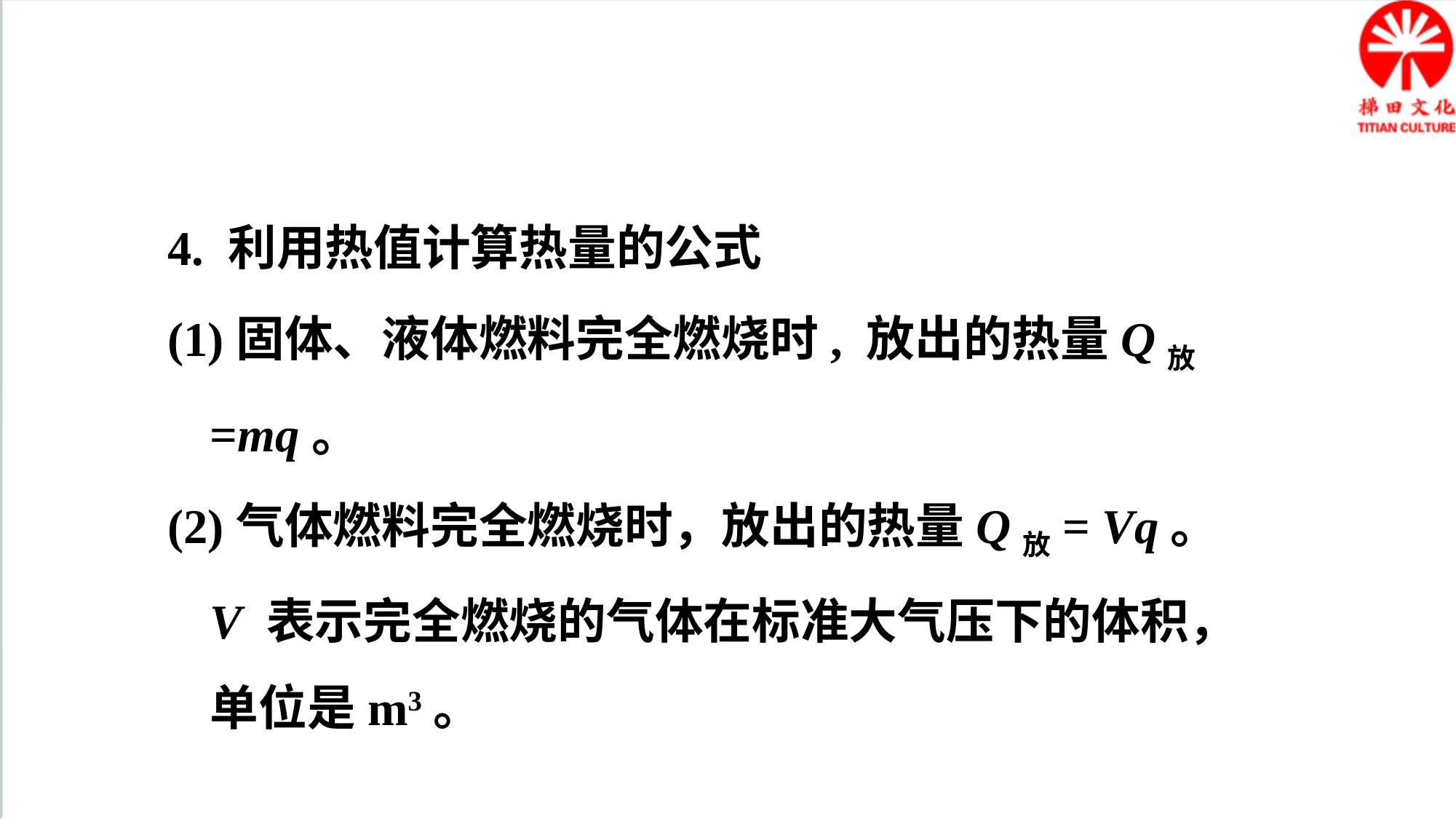

4. 利用热值计算热量的公式
(1)固体、液体燃料完全燃烧时, 放出的热量Q放=mq。
(2)气体燃料完全燃烧时，放出的热量Q放= Vq。
V 表示完全燃烧的气体在标准大气压下的体积，单位是m3。